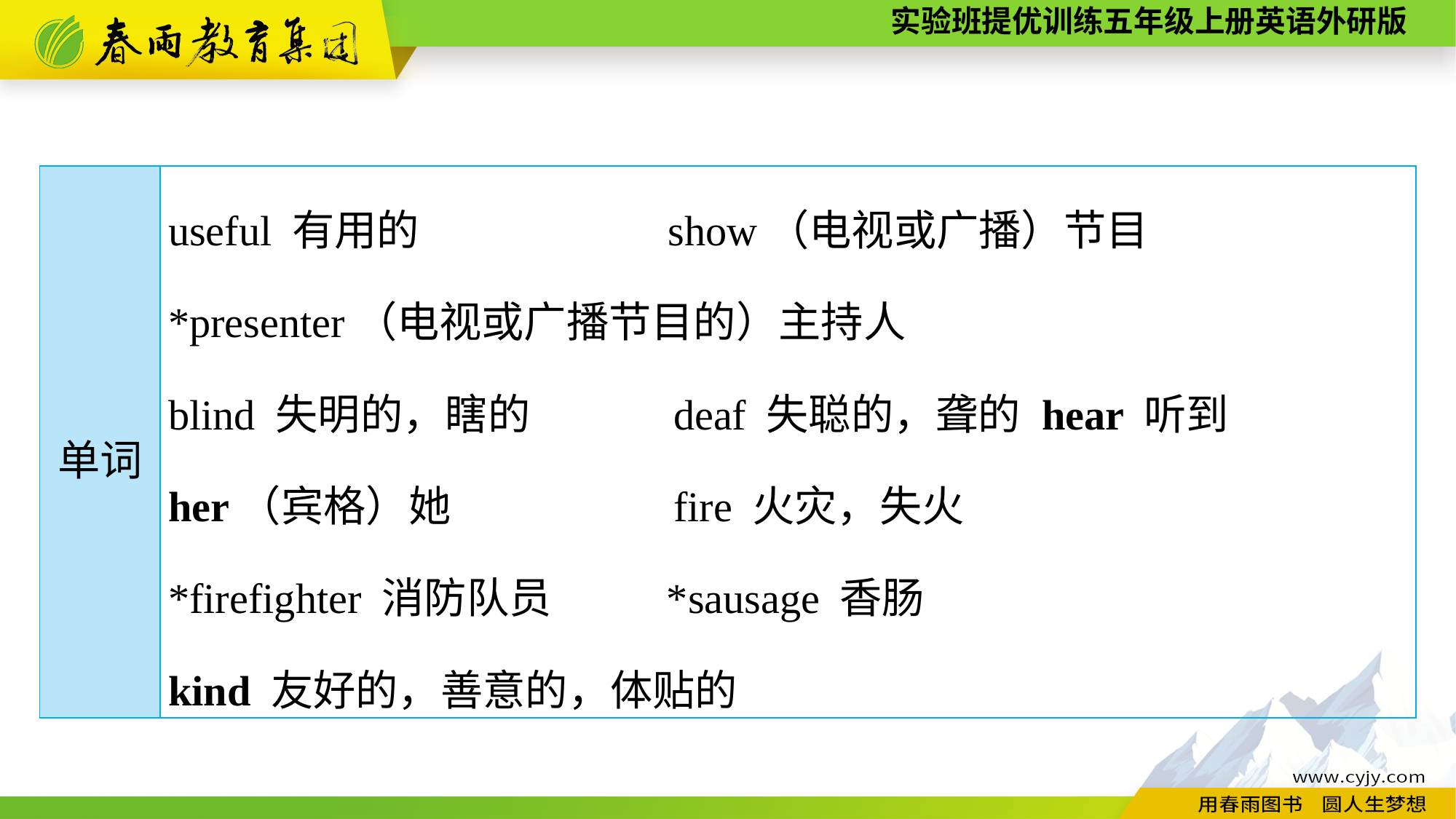

| 单词 | useful 有用的　　 show（电视或广播）节目 \*presenter（电视或广播节目的）主持人 blind 失明的，瞎的 deaf 失聪的，聋的 hear 听到 her（宾格）她 fire 火灾，失火 \*firefighter 消防队员 \*sausage 香肠 kind 友好的，善意的，体贴的 |
| --- | --- |